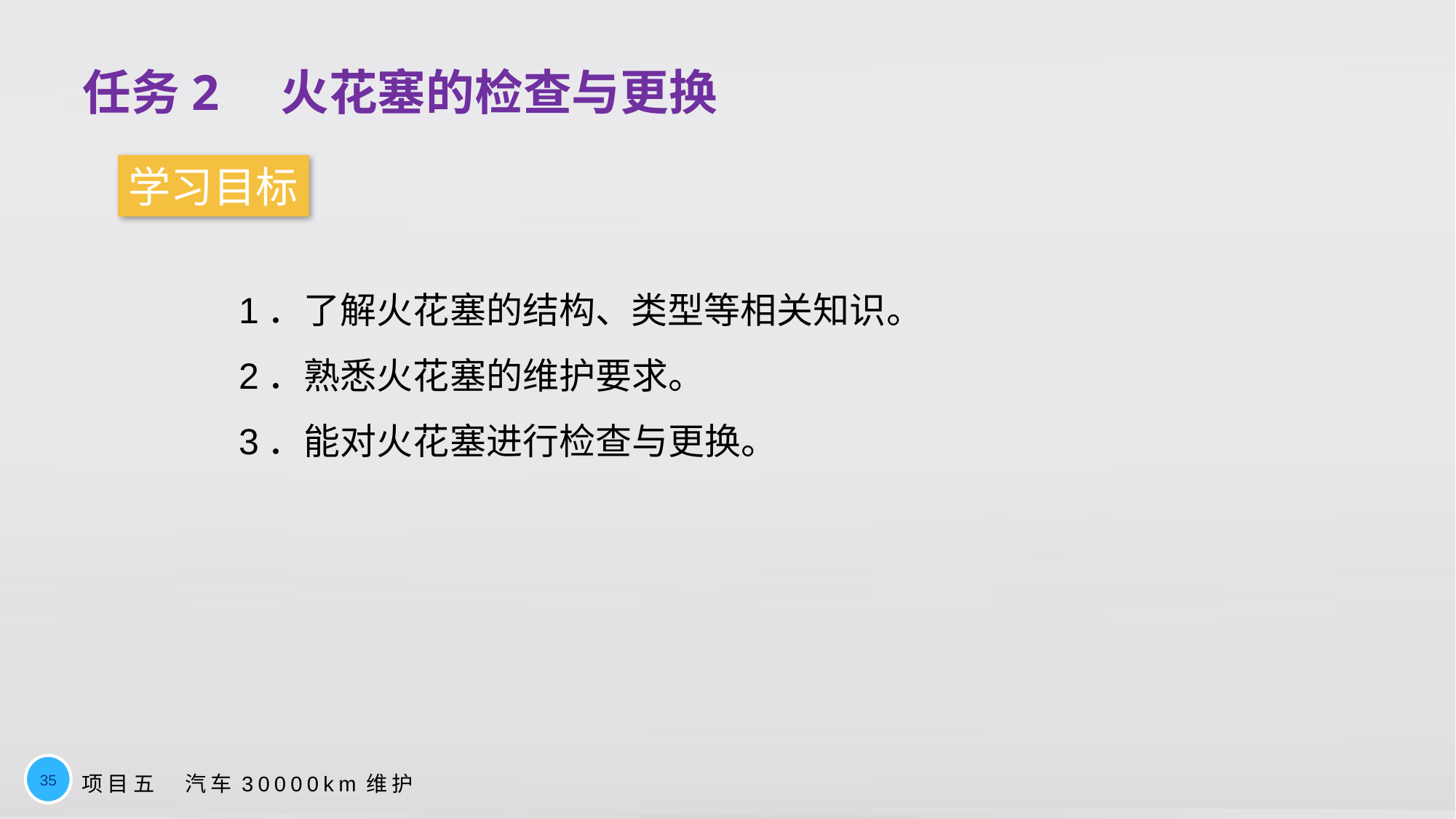

任务2　火花塞的检查与更换
学习目标
1．了解火花塞的结构、类型等相关知识。
2．熟悉火花塞的维护要求。
3．能对火花塞进行检查与更换。
35